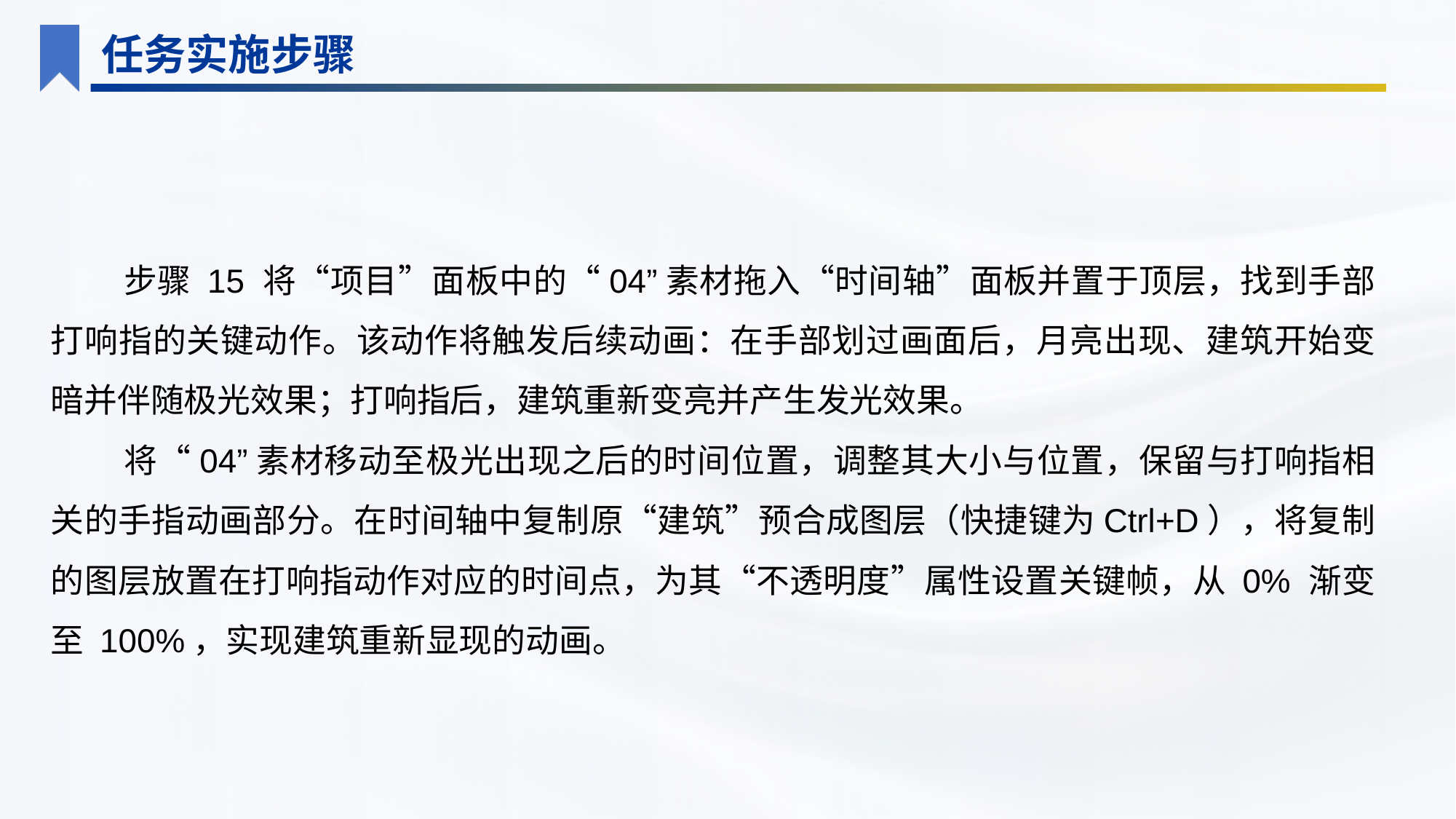

任务实施步骤
步骤 15 将“项目”面板中的“04”素材拖入“时间轴”面板并置于顶层，找到手部打响指的关键动作。该动作将触发后续动画：在手部划过画面后，月亮出现、建筑开始变暗并伴随极光效果；打响指后，建筑重新变亮并产生发光效果。
将“04”素材移动至极光出现之后的时间位置，调整其大小与位置，保留与打响指相关的手指动画部分。在时间轴中复制原“建筑”预合成图层（快捷键为Ctrl+D），将复制的图层放置在打响指动作对应的时间点，为其“不透明度”属性设置关键帧，从 0% 渐变至 100%，实现建筑重新显现的动画。